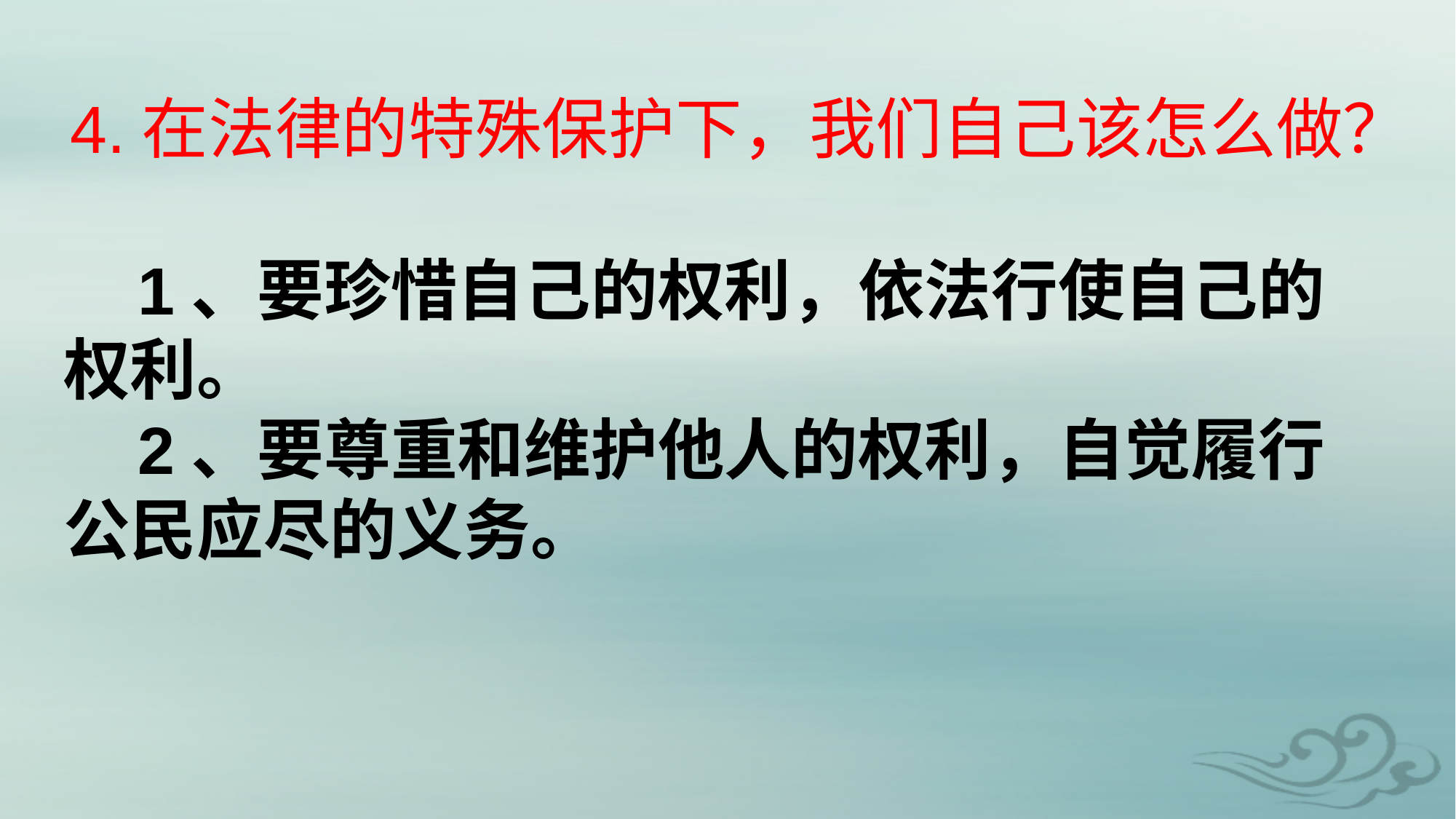

4.在法律的特殊保护下，我们自己该怎么做？
    1、要珍惜自己的权利，依法行使自己的权利。
    2、要尊重和维护他人的权利，自觉履行公民应尽的义务。